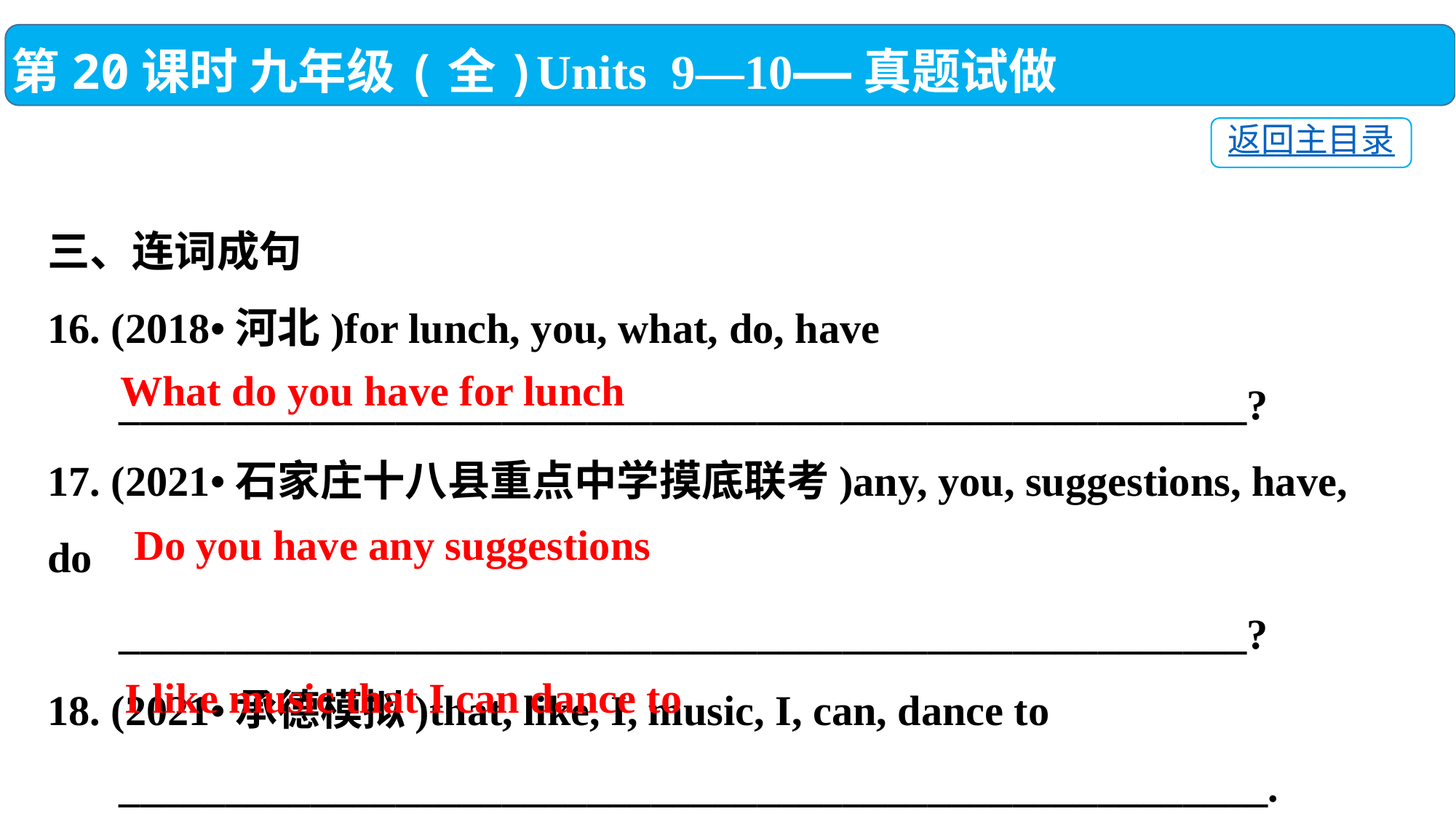

第20课时 九年级(全)Units  9—10——真题试做
返回主目录
三、连词成句
16. (2018•河北)for lunch, you, what, do, have
　  _____________________________________________________?
17. (2021•石家庄十八县重点中学摸底联考)any, you, suggestions, have, do
　  _____________________________________________________?
18. (2021•承德模拟)that, like, I, music, I, can, dance to
　  ______________________________________________________.
What do you have for lunch
 Do you have any suggestions
I like music that I can dance to